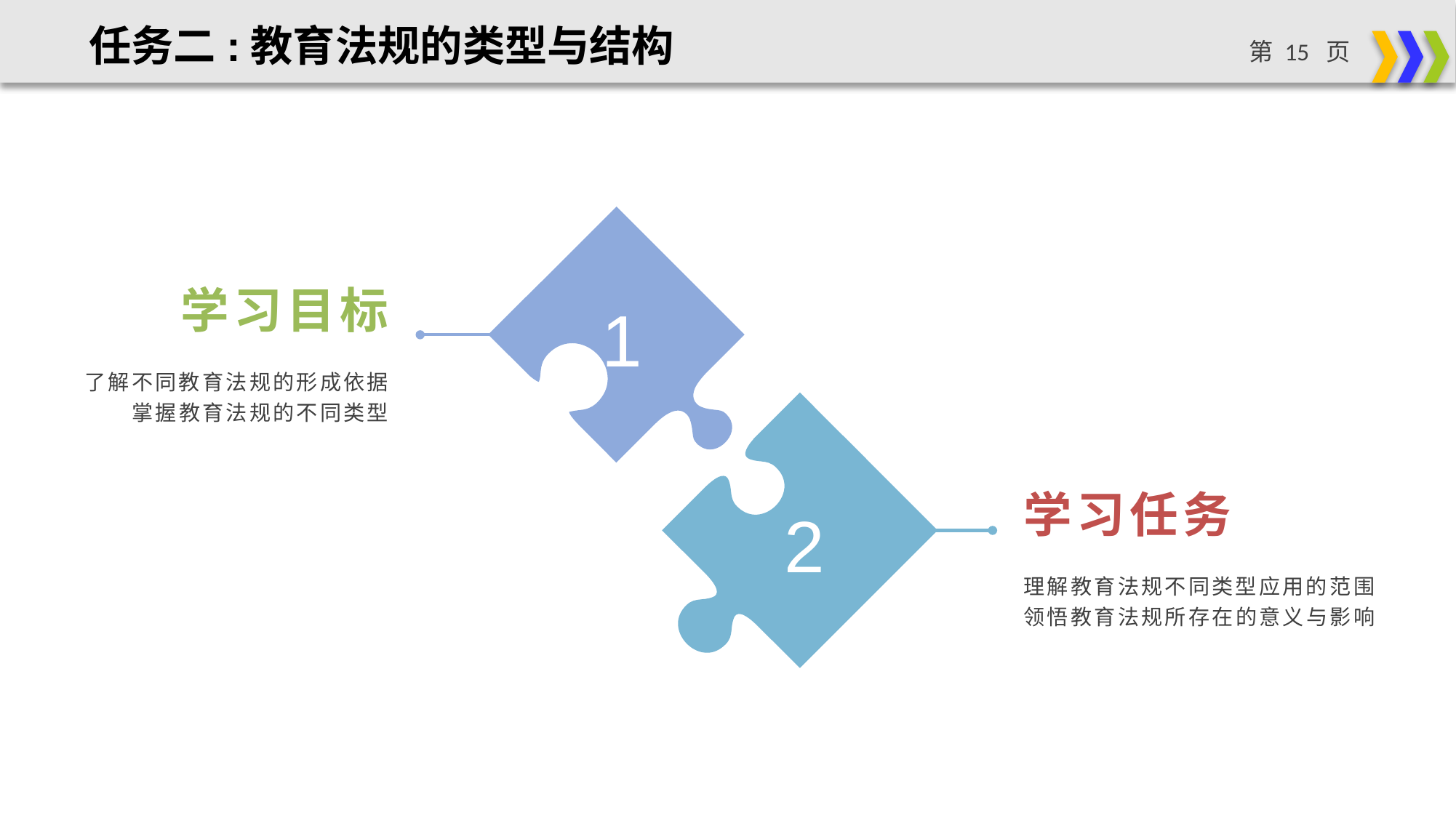

任务二:教育法规的类型与结构

学习目标
1
了解不同教育法规的形成依据
掌握教育法规的不同类型

学习任务
2
理解教育法规不同类型应用的范围
领悟教育法规所存在的意义与影响